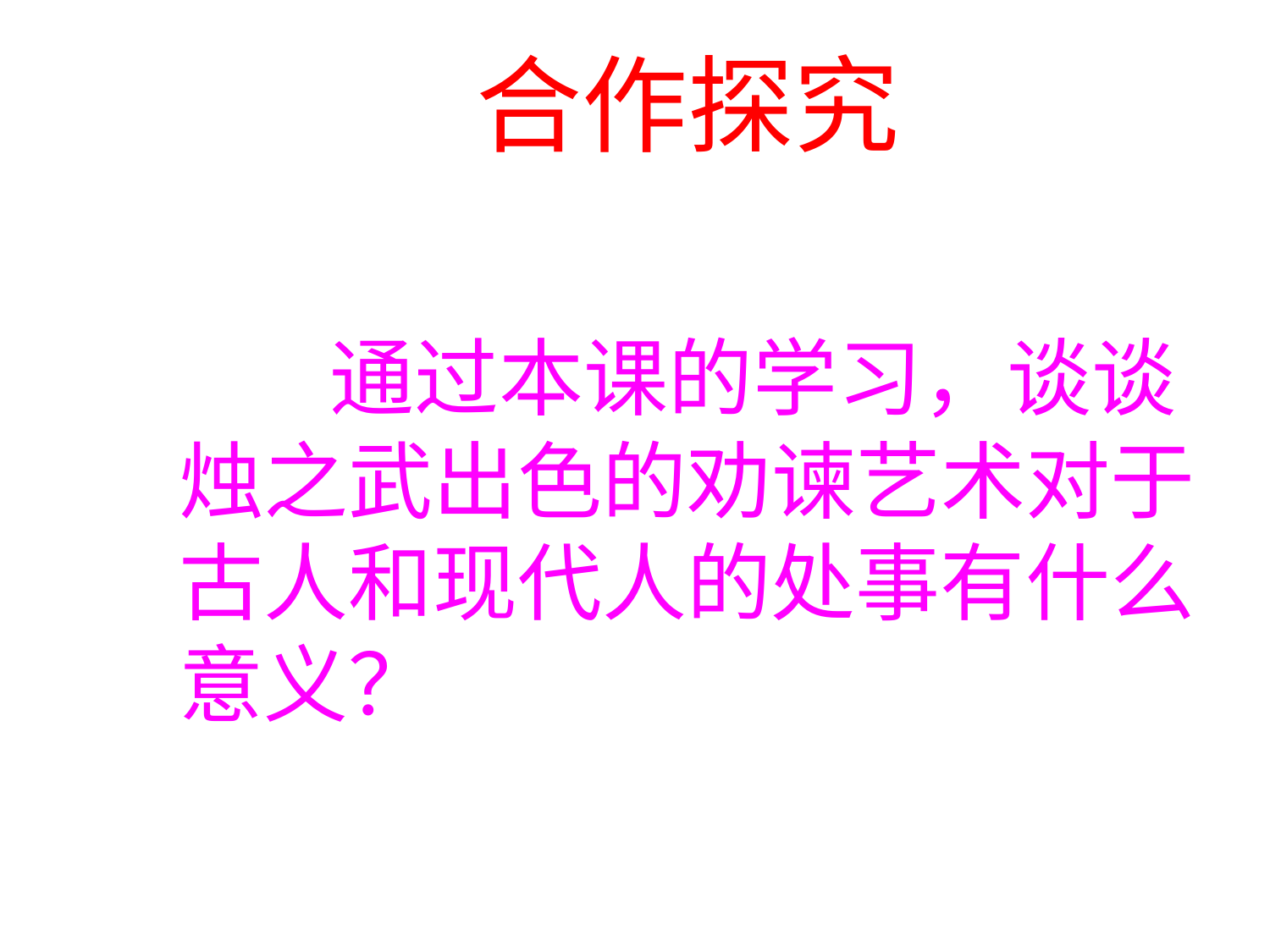

合作探究
      通过本课的学习，谈谈烛之武出色的劝谏艺术对于古人和现代人的处事有什么意义？